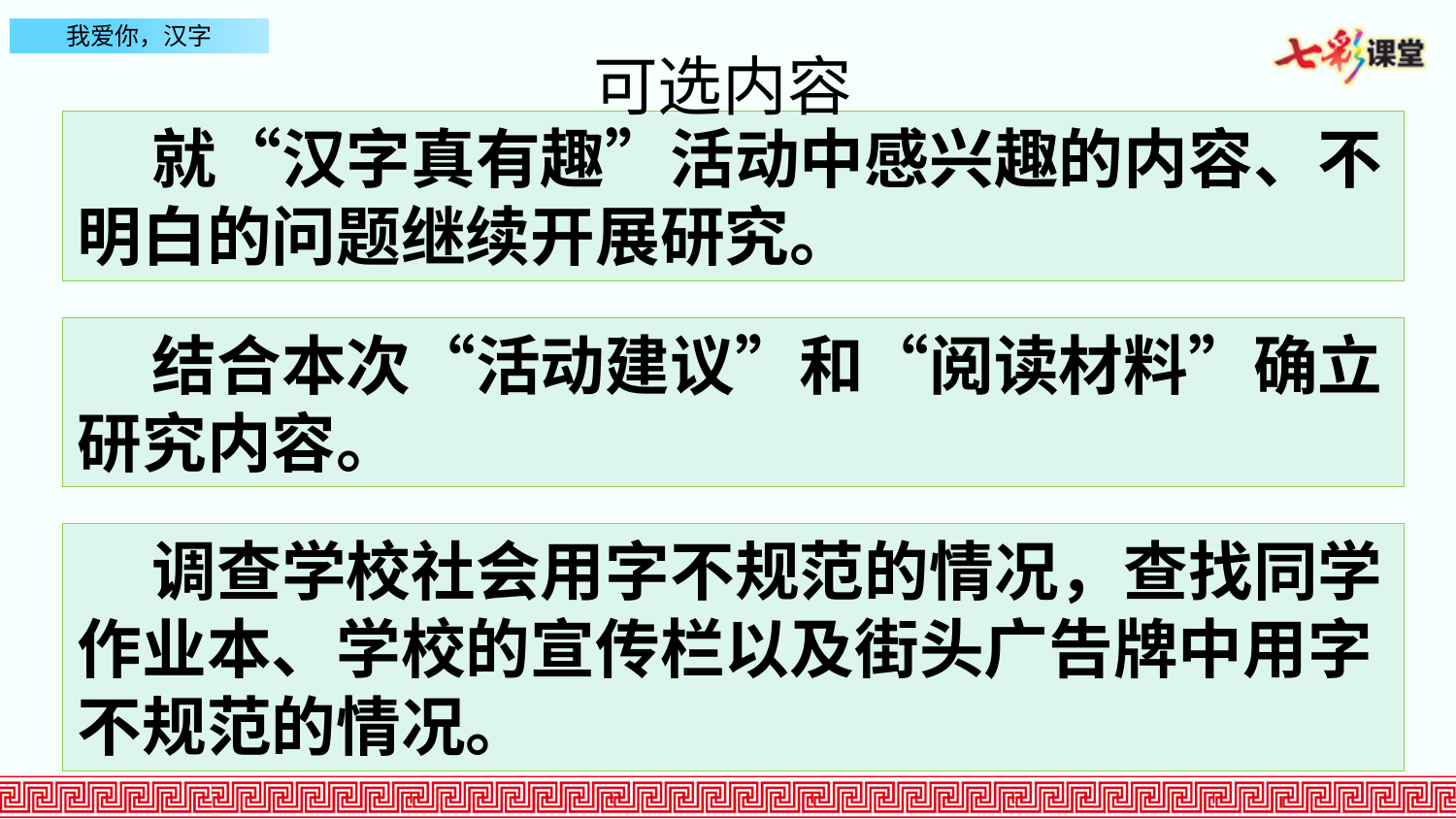

可选内容
    就“汉字真有趣”活动中感兴趣的内容、不明白的问题继续开展研究。
    结合本次“活动建议”和“阅读材料”确立研究内容。
    调查学校社会用字不规范的情况，查找同学作业本、学校的宣传栏以及街头广告牌中用字不规范的情况。